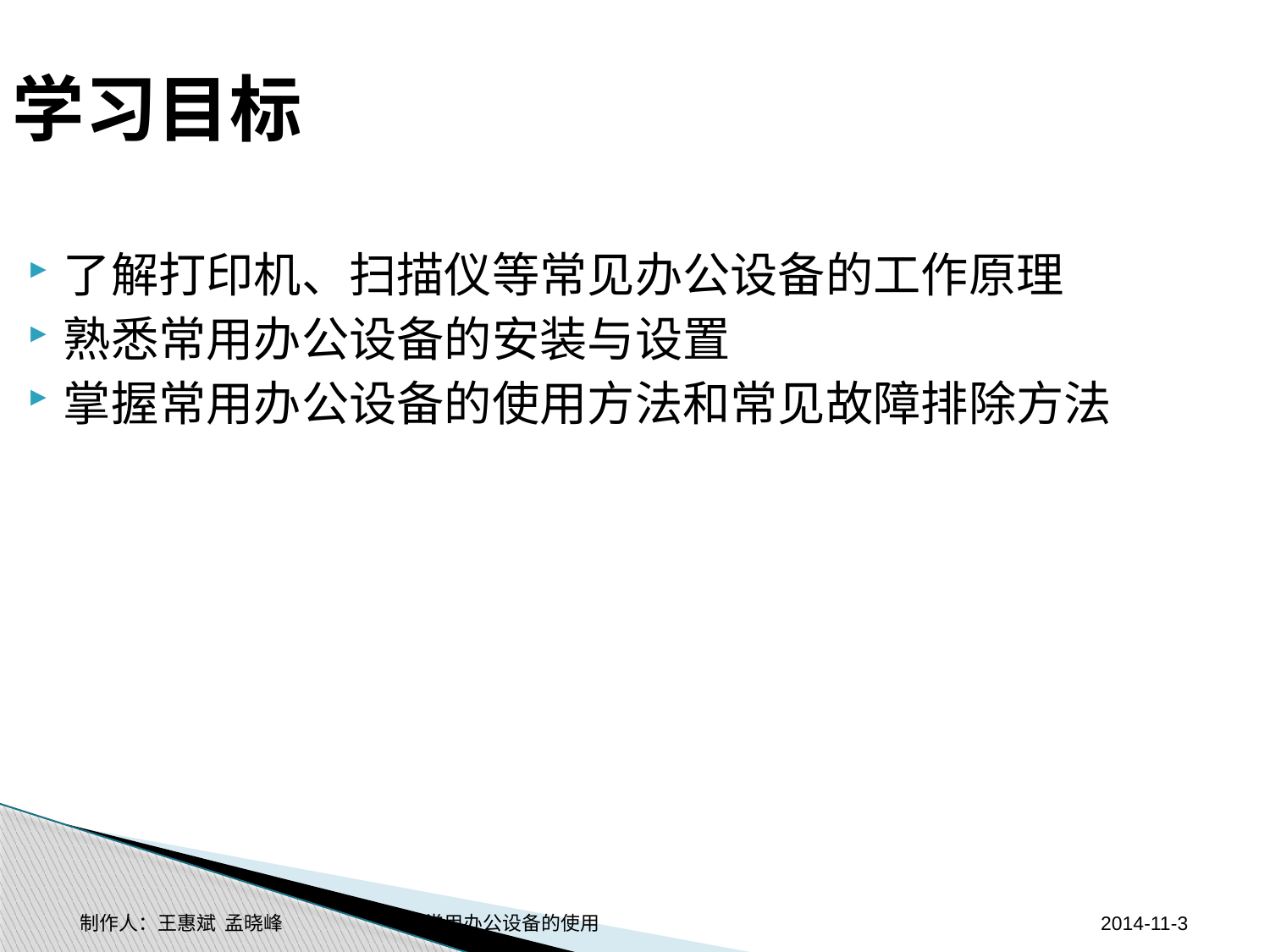

学习目标
了解打印机、扫描仪等常见办公设备的工作原理
熟悉常用办公设备的安装与设置
掌握常用办公设备的使用方法和常见故障排除方法

制作人：王惠斌  孟晓峰                                常用办公设备的使用
2014-11-3